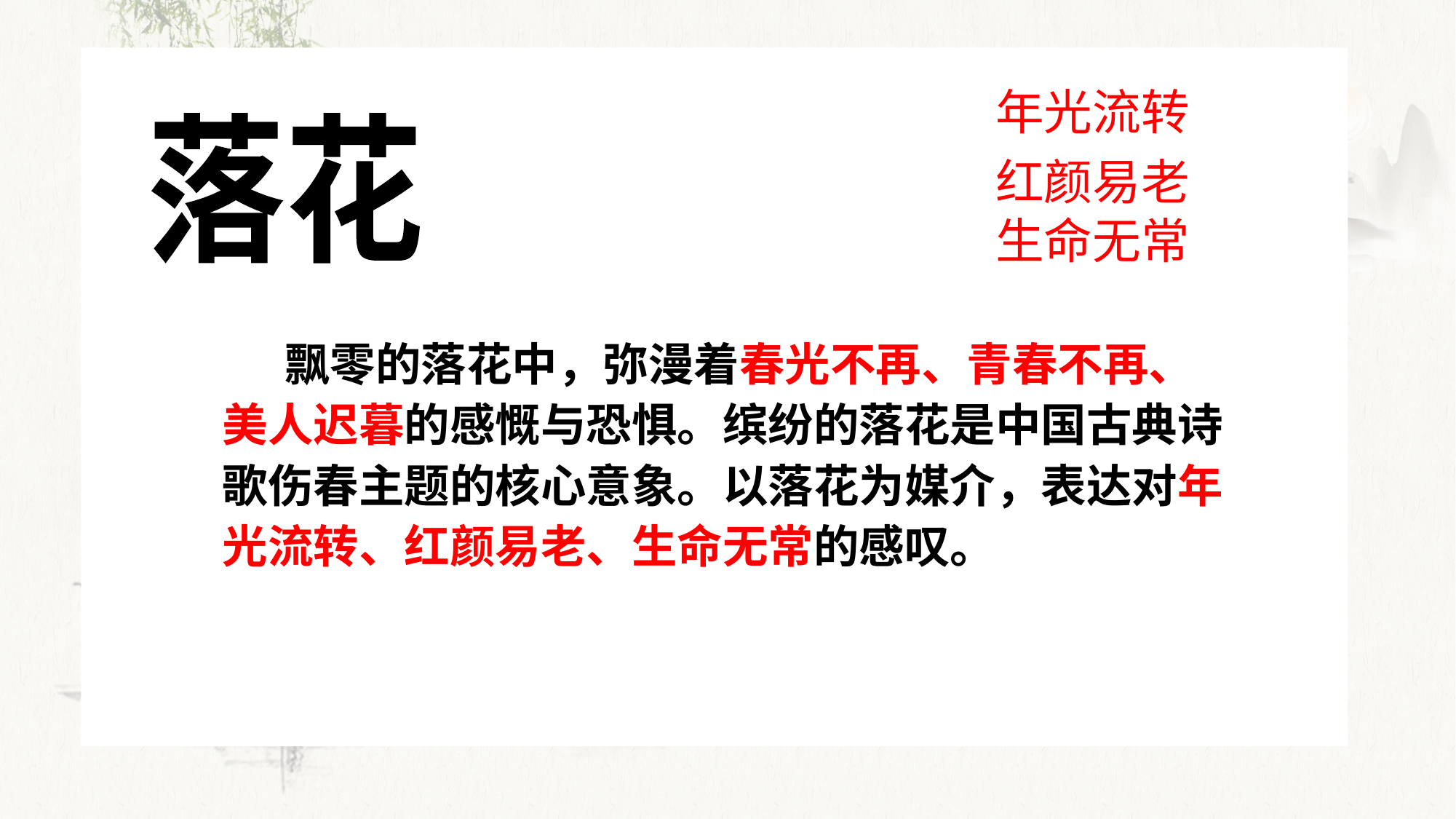

年光流转
落花
红颜易老
生命无常

     飘零的落花中，弥漫着春光不再、青春不再、美人迟暮的感慨与恐惧。缤纷的落花是中国古典诗歌伤春主题的核心意象。以落花为媒介，表达对年光流转、红颜易老、生命无常的感叹。